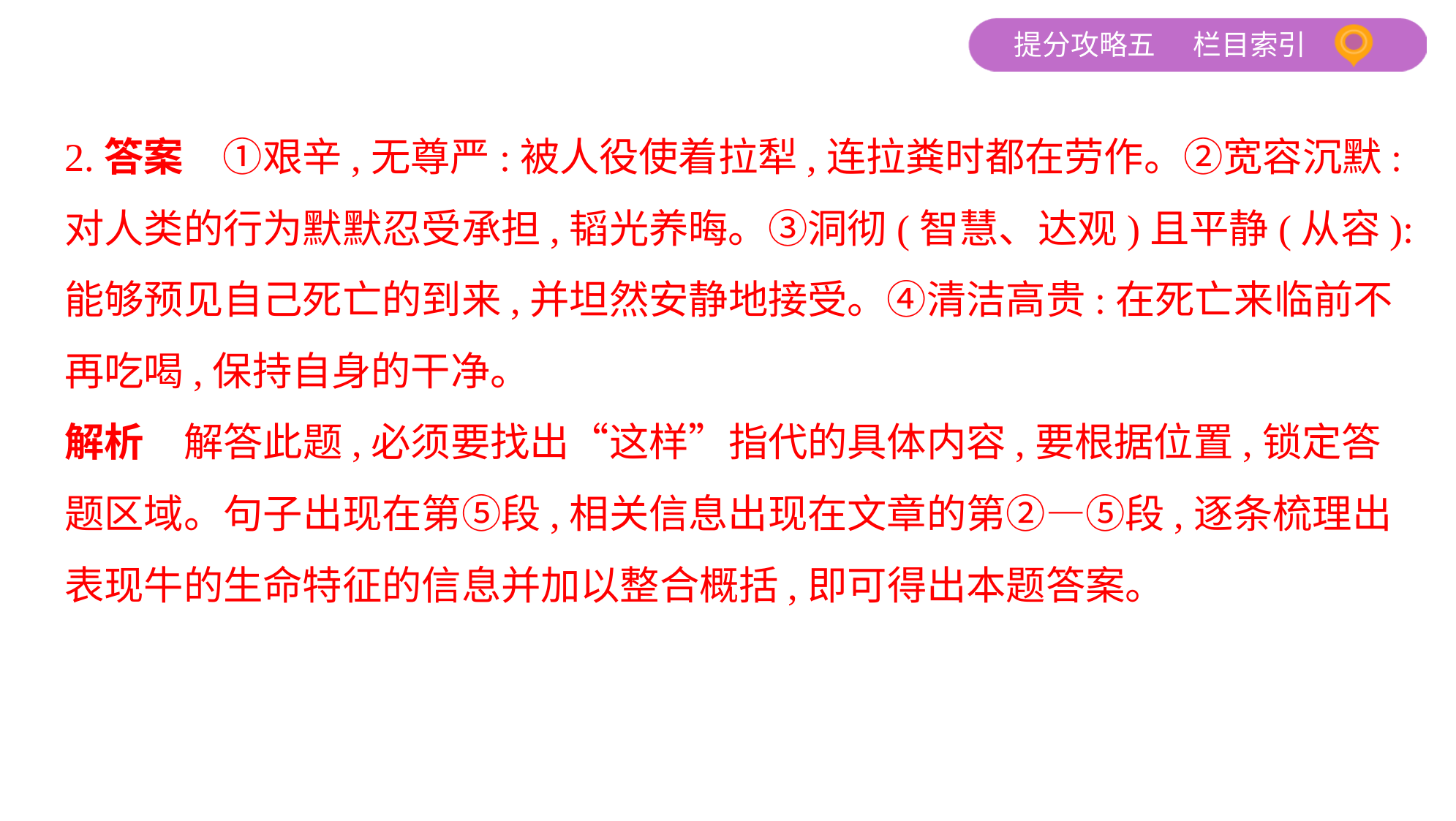

2.答案　①艰辛,无尊严:被人役使着拉犁,连拉粪时都在劳作。②宽容沉默:
对人类的行为默默忍受承担,韬光养晦。③洞彻(智慧、达观)且平静(从容):
能够预见自己死亡的到来,并坦然安静地接受。④清洁高贵:在死亡来临前不
再吃喝,保持自身的干净。
解析　解答此题,必须要找出“这样”指代的具体内容,要根据位置,锁定答
题区域。句子出现在第⑤段,相关信息出现在文章的第②—⑤段,逐条梳理出
表现牛的生命特征的信息并加以整合概括,即可得出本题答案。